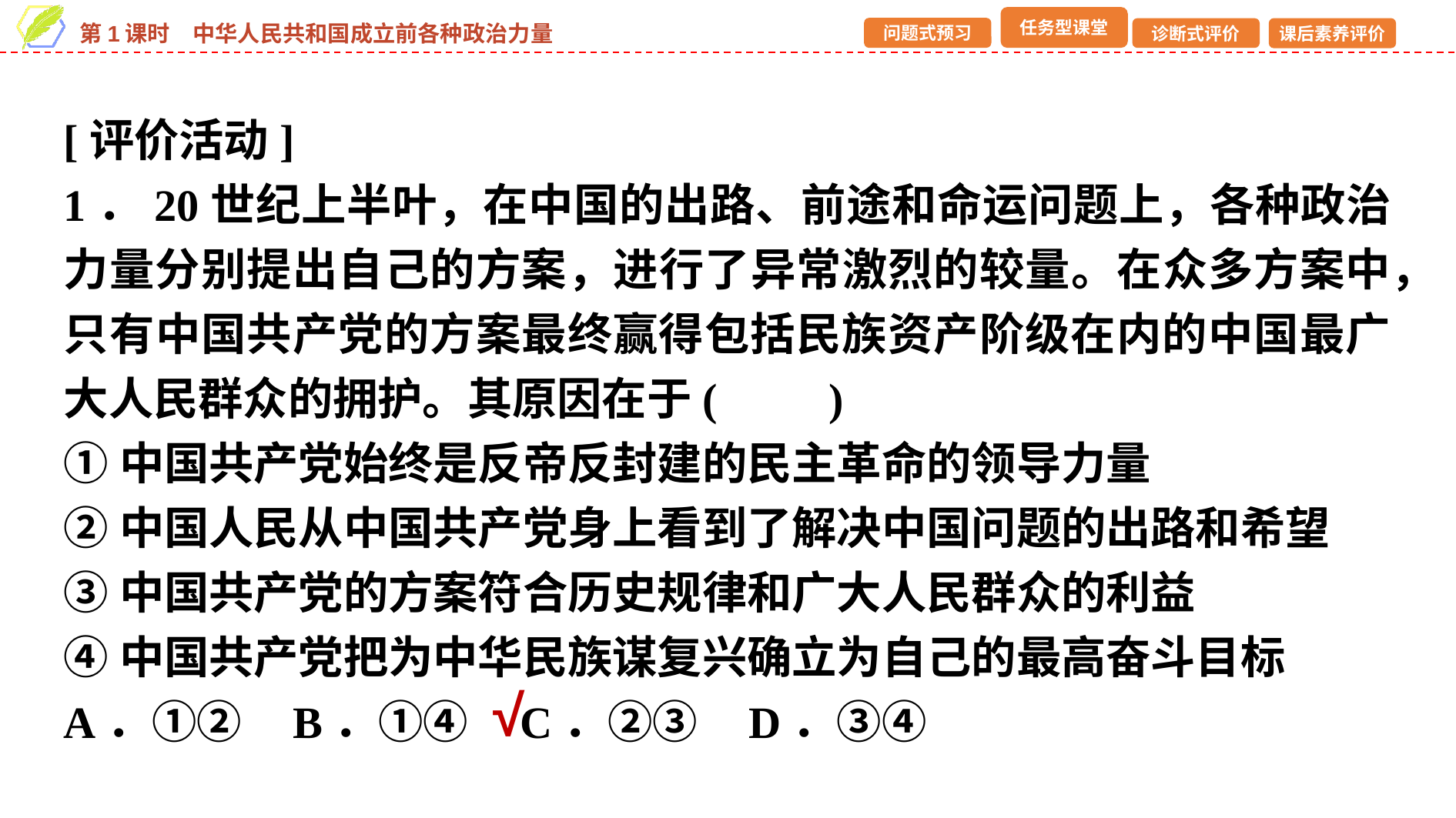

[评价活动]
1．20世纪上半叶，在中国的出路、前途和命运问题上，各种政治力量分别提出自己的方案，进行了异常激烈的较量。在众多方案中，只有中国共产党的方案最终赢得包括民族资产阶级在内的中国最广大人民群众的拥护。其原因在于(　　)
①中国共产党始终是反帝反封建的民主革命的领导力量
②中国人民从中国共产党身上看到了解决中国问题的出路和希望
③中国共产党的方案符合历史规律和广大人民群众的利益
④中国共产党把为中华民族谋复兴确立为自己的最高奋斗目标
A．①②    B．①④    C．②③    D．③④
√